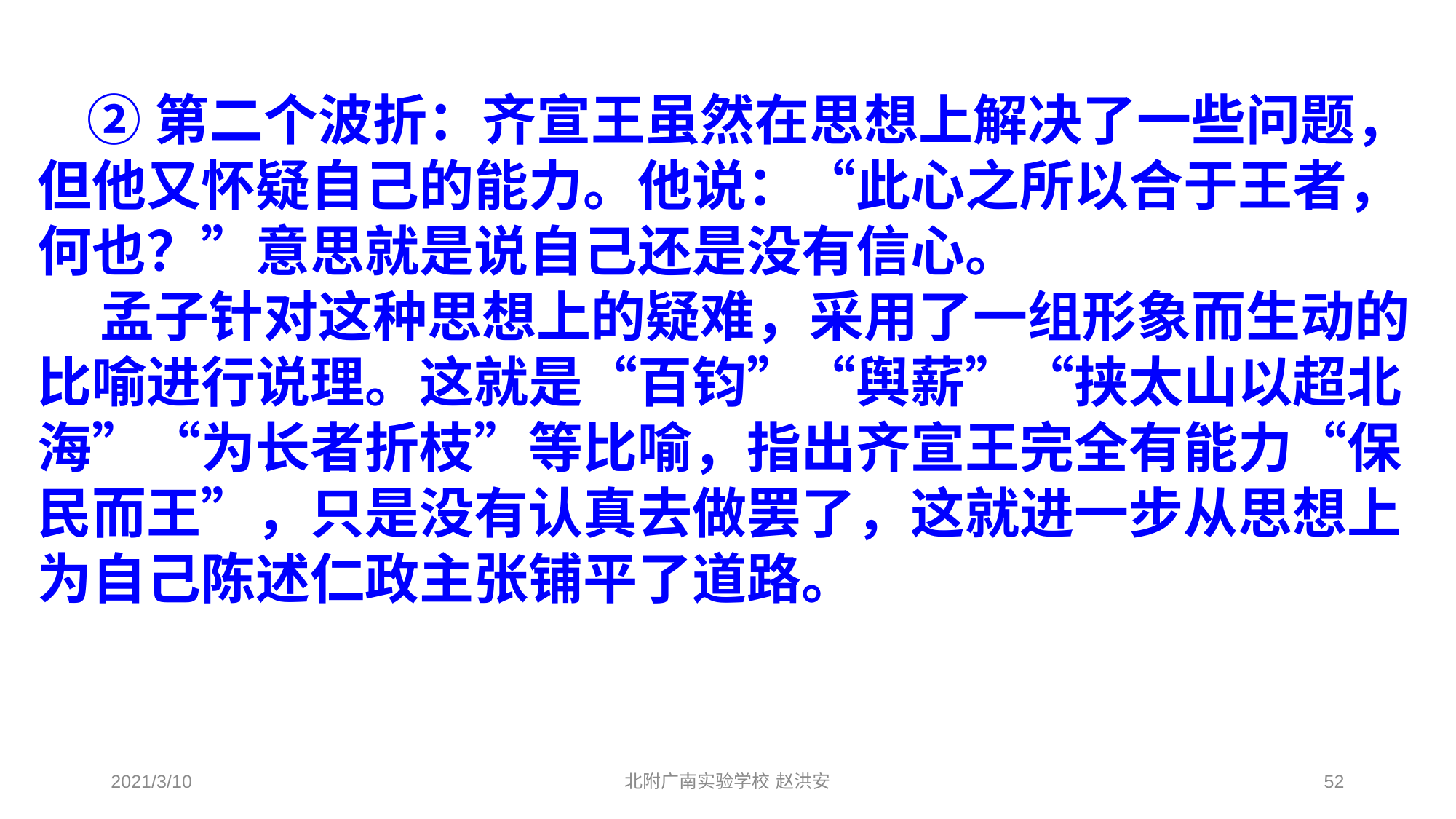

②第二个波折：齐宣王虽然在思想上解决了一些问题，但他又怀疑自己的能力。他说：“此心之所以合于王者，何也？”意思就是说自己还是没有信心。
    孟子针对这种思想上的疑难，采用了一组形象而生动的比喻进行说理。这就是“百钧”“舆薪”“挟太山以超北海”“为长者折枝”等比喻，指出齐宣王完全有能力“保民而王”，只是没有认真去做罢了，这就进一步从思想上为自己陈述仁政主张铺平了道路。
2021/3/10
北附广南实验学校 赵洪安
52